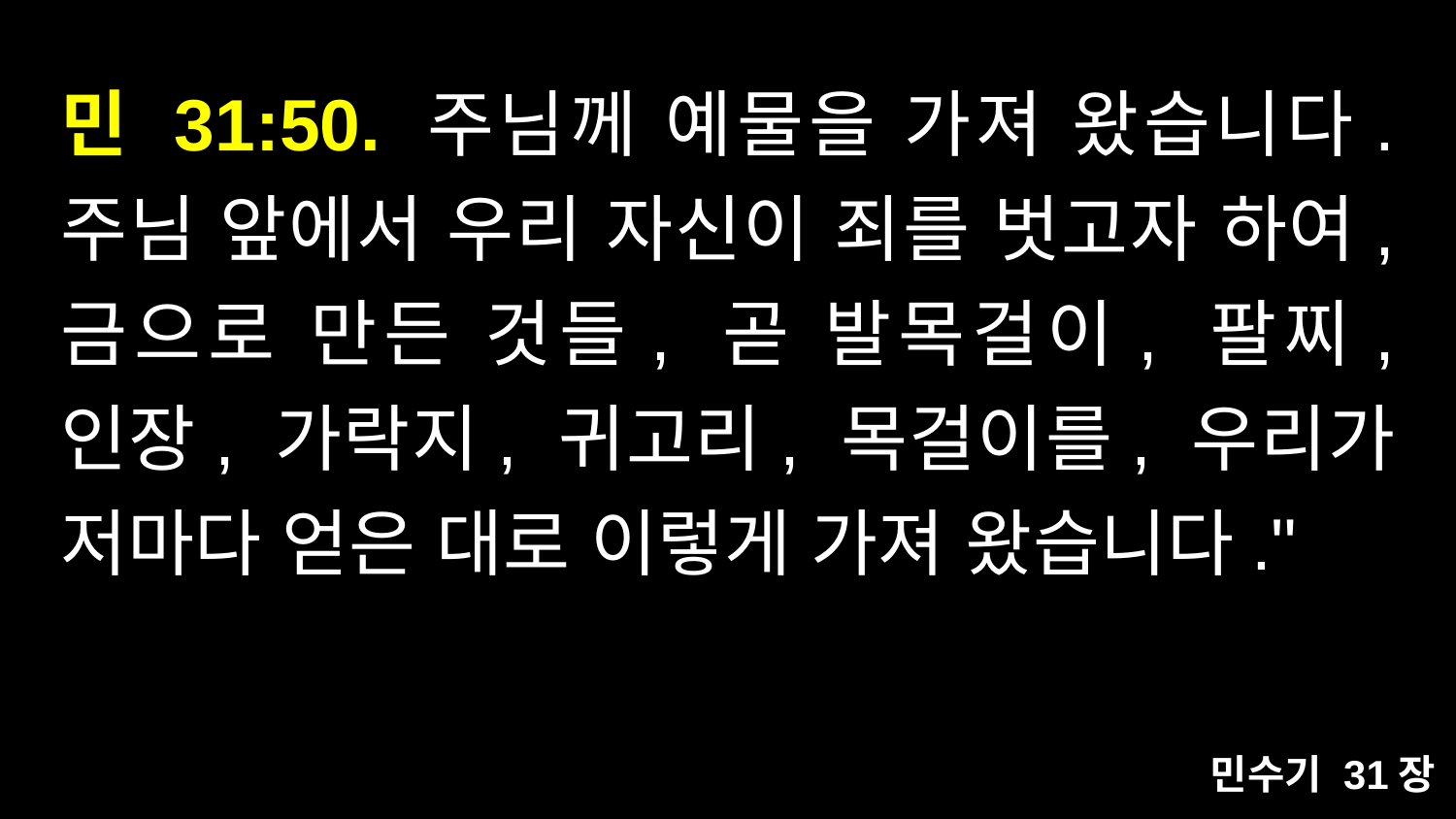

# 민 31:50. 주님께 예물을 가져 왔습니다. 주님 앞에서 우리 자신이 죄를 벗고자 하여, 금으로 만든 것들, 곧 발목걸이, 팔찌, 인장, 가락지, 귀고리, 목걸이를, 우리가 저마다 얻은 대로 이렇게 가져 왔습니다."
민수기 31장